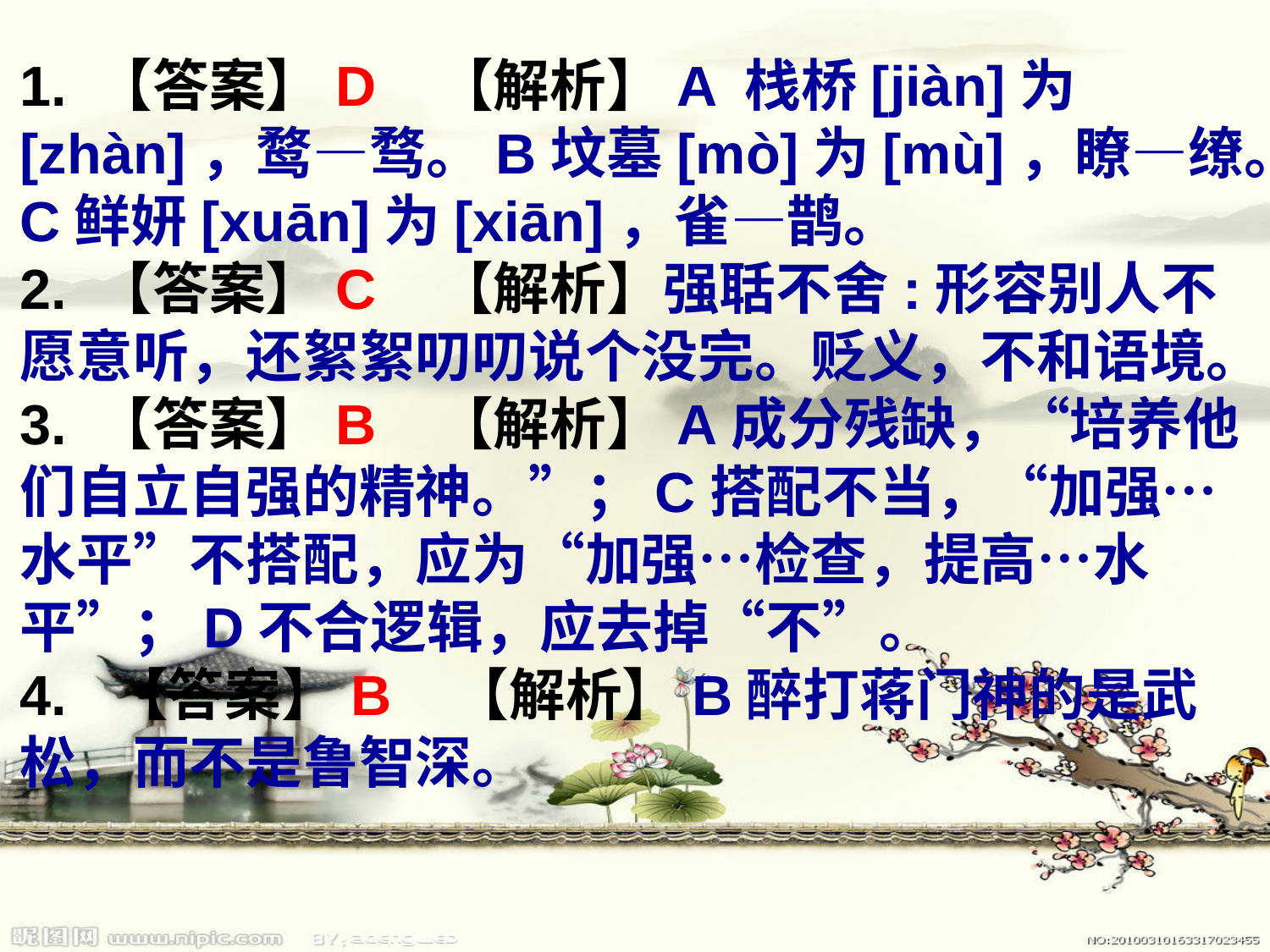

1. 【答案】D   【解析】A 栈桥[jiàn]为[zhàn]，鹜—骛。B坟墓[mò]为[mù]，瞭—缭。C鲜妍[xuān]为[xiān]，雀—鹊。
2. 【答案】C   【解析】强聒不舍:形容别人不愿意听，还絮絮叨叨说个没完。贬义，不和语境。
3. 【答案】B   【解析】A成分残缺，“培养他们自立自强的精神。”；C搭配不当，“加强…水平”不搭配，应为“加强…检查，提高…水平”；D不合逻辑，应去掉“不”。
4.  【答案】B   【解析】B醉打蒋门神的是武松，而不是鲁智深。